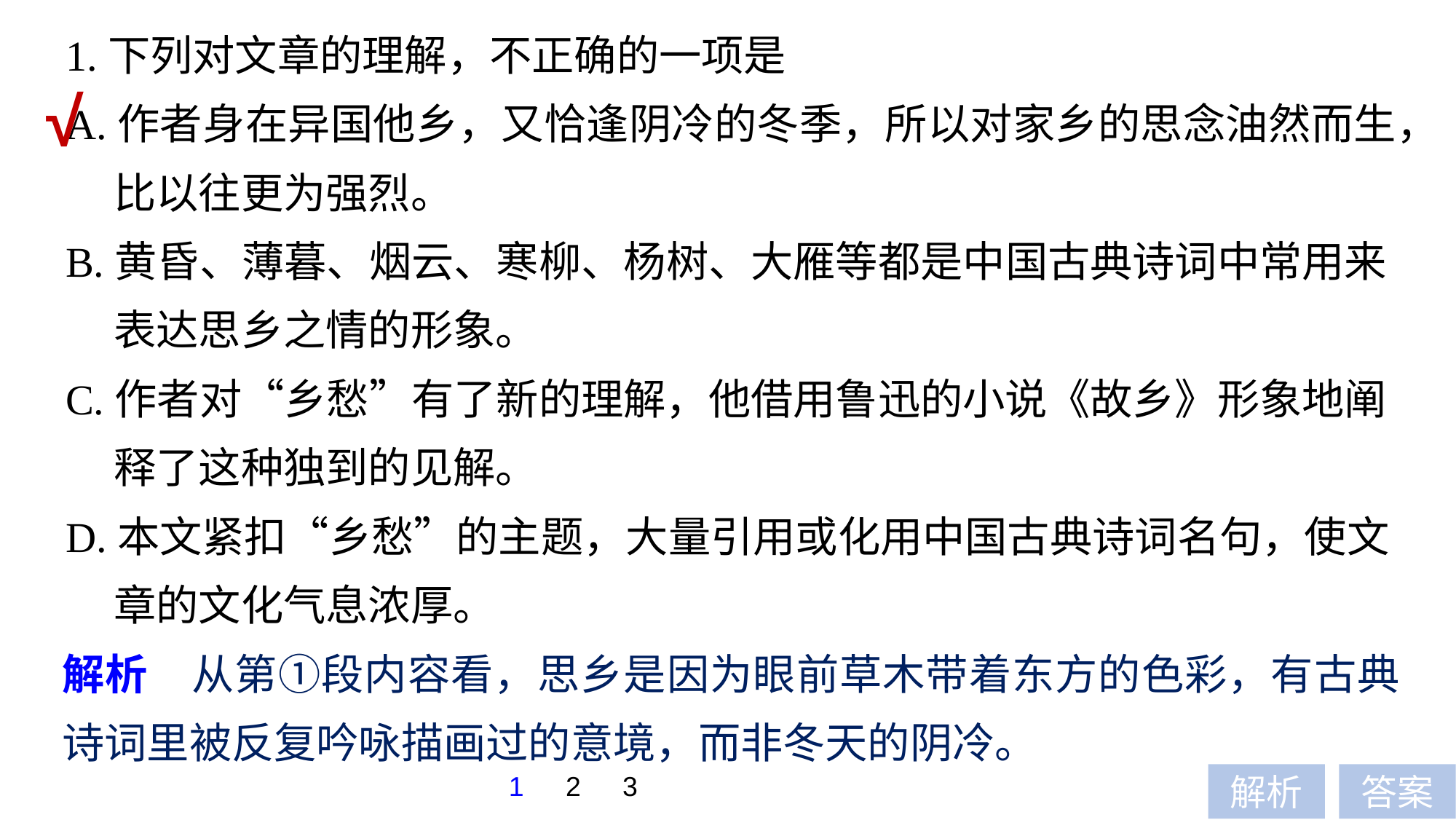

1.下列对文章的理解，不正确的一项是
A.作者身在异国他乡，又恰逢阴冷的冬季，所以对家乡的思念油然而生，
    比以往更为强烈。
B.黄昏、薄暮、烟云、寒柳、杨树、大雁等都是中国古典诗词中常用来
    表达思乡之情的形象。
C.作者对“乡愁”有了新的理解，他借用鲁迅的小说《故乡》形象地阐
    释了这种独到的见解。
D.本文紧扣“乡愁”的主题，大量引用或化用中国古典诗词名句，使文
    章的文化气息浓厚。
√
解析　从第①段内容看，思乡是因为眼前草木带着东方的色彩，有古典诗词里被反复吟咏描画过的意境，而非冬天的阴冷。
1
2
3
解析
答案